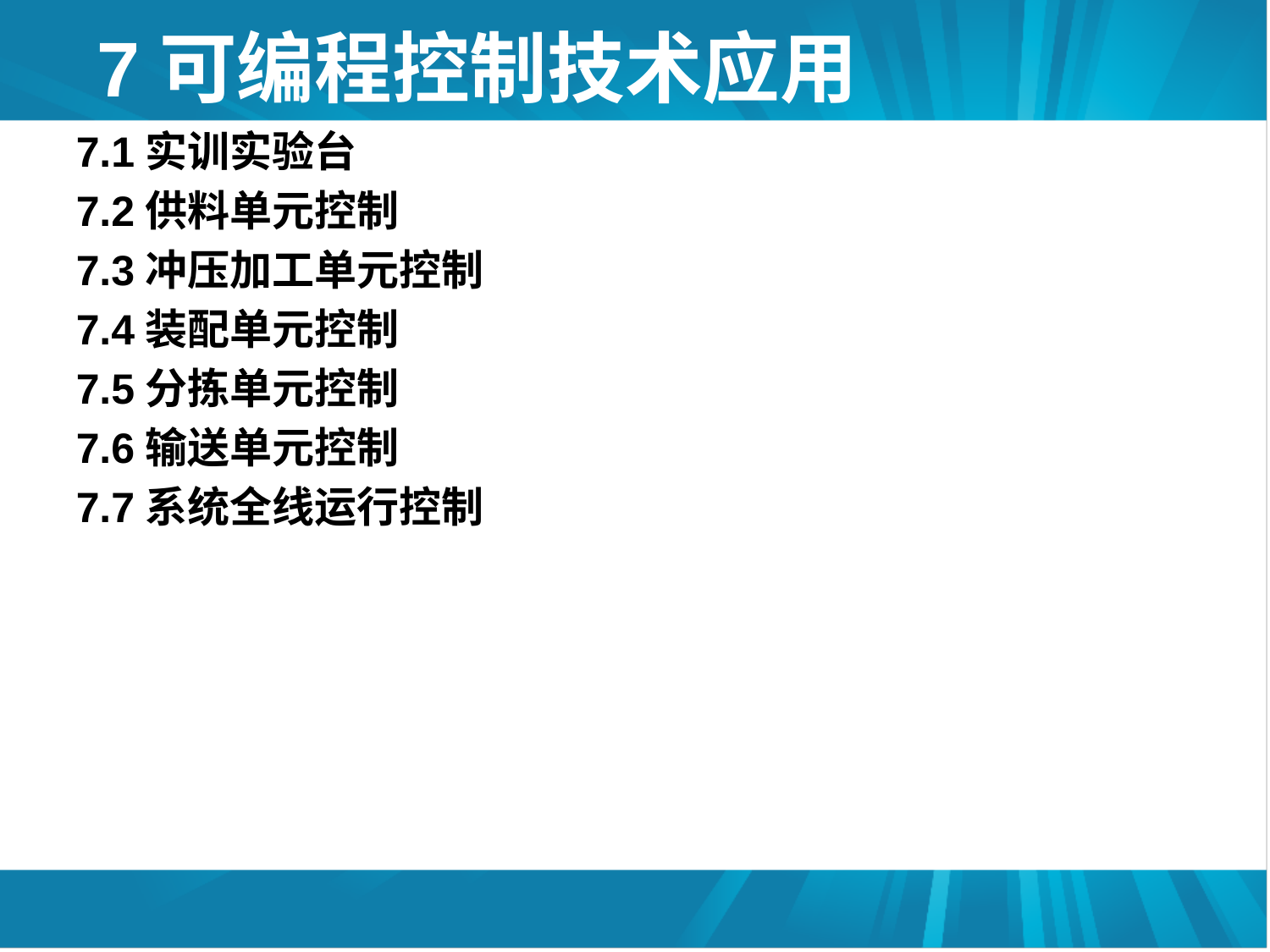

# 7可编程控制技术应用
7.1实训实验台
7.2供料单元控制
7.3冲压加工单元控制
7.4装配单元控制
7.5分拣单元控制
7.6输送单元控制
7.7系统全线运行控制